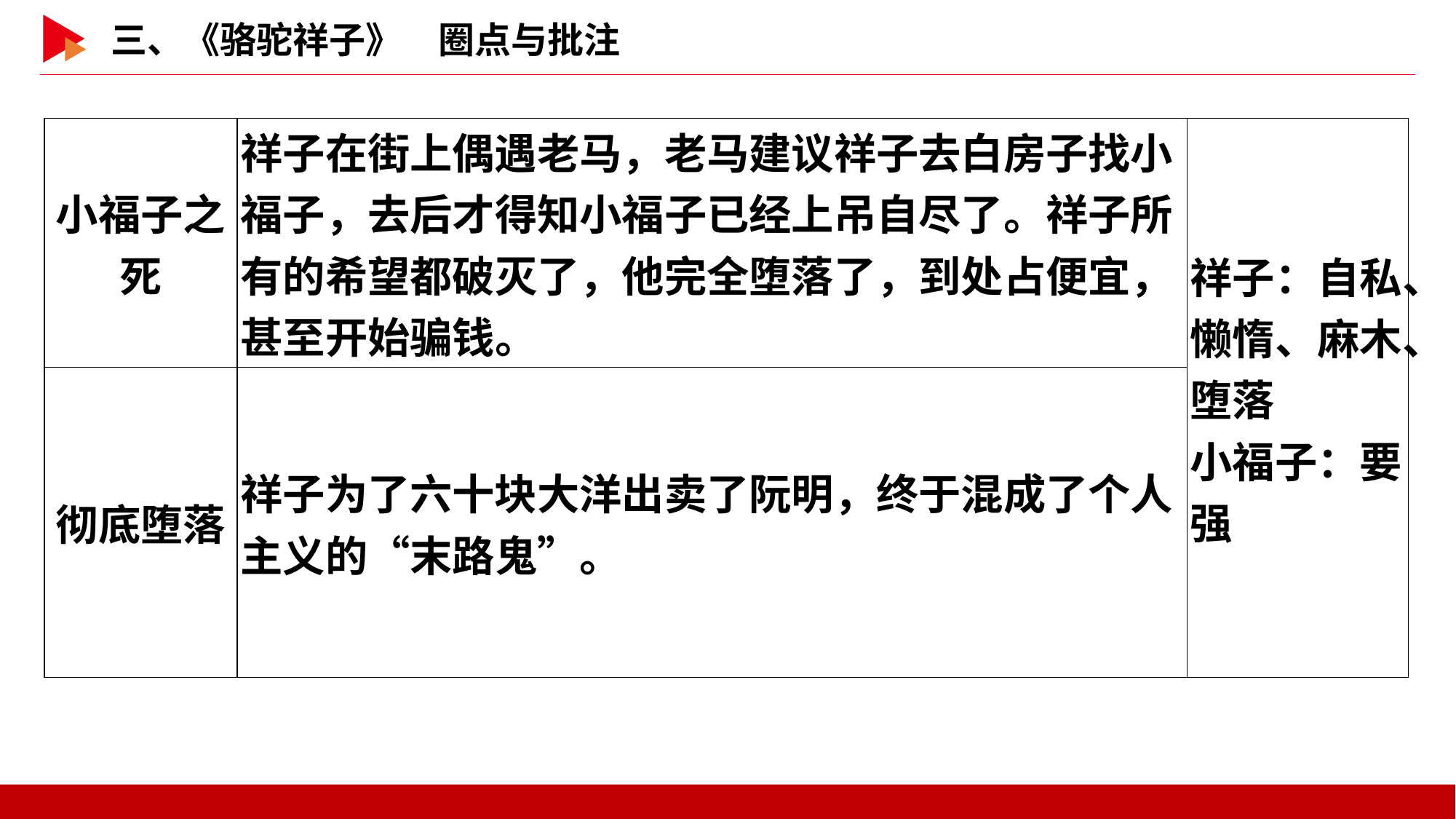

| 小福子之死 | 祥子在街上偶遇老马，老马建议祥子去白房子找小福子，去后才得知小福子已经上吊自尽了。祥子所有的希望都破灭了，他完全堕落了，到处占便宜，甚至开始骗钱。 | 祥子：自私、懒惰、麻木、堕落 小福子：要强 |
| --- | --- | --- |
| 彻底堕落 | 祥子为了六十块大洋出卖了阮明，终于混成了个人主义的“末路鬼”。 |  |